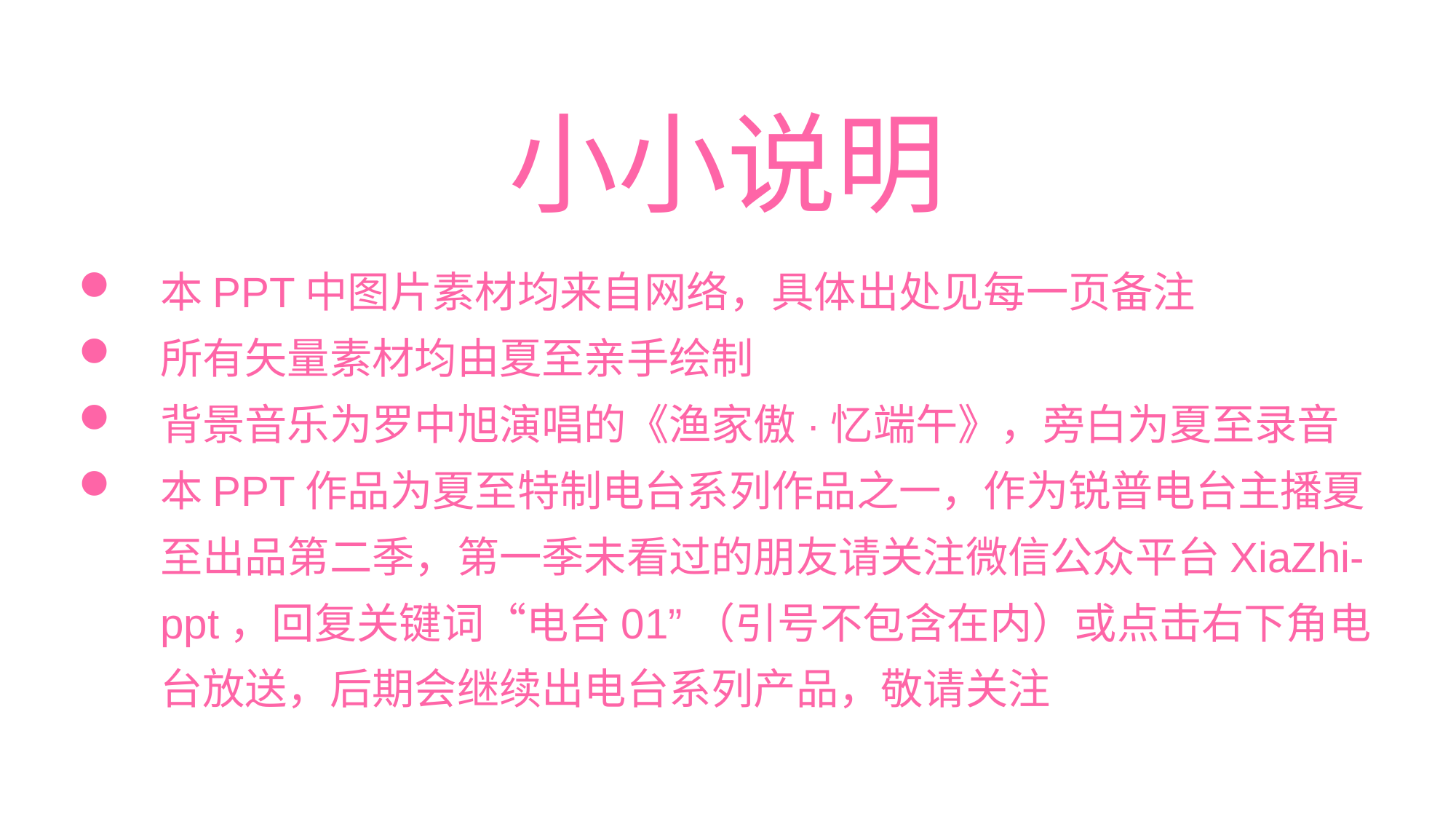

小小说明
本PPT中图片素材均来自网络，具体出处见每一页备注
所有矢量素材均由夏至亲手绘制
背景音乐为罗中旭演唱的《渔家傲·忆端午》，旁白为夏至录音
本PPT作品为夏至特制电台系列作品之一，作为锐普电台主播夏至出品第二季，第一季未看过的朋友请关注微信公众平台XiaZhi-ppt，回复关键词“电台01”（引号不包含在内）或点击右下角电台放送，后期会继续出电台系列产品，敬请关注